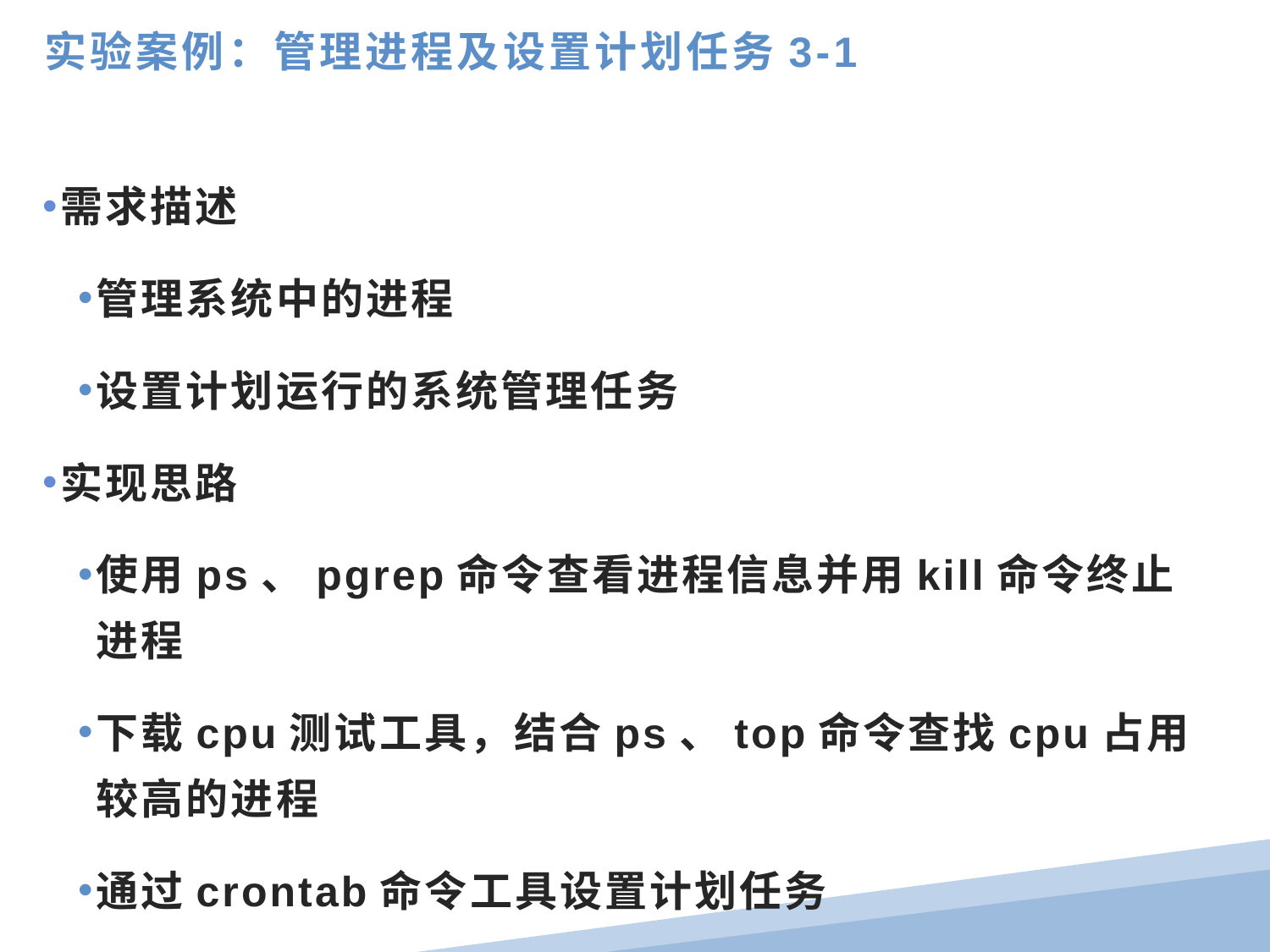

实验案例：管理进程及设置计划任务3-1
需求描述
管理系统中的进程
设置计划运行的系统管理任务
实现思路
使用ps、pgrep命令查看进程信息并用kill命令终止进程
下载cpu测试工具，结合ps、top命令查找cpu占用较高的进程
通过crontab命令工具设置计划任务